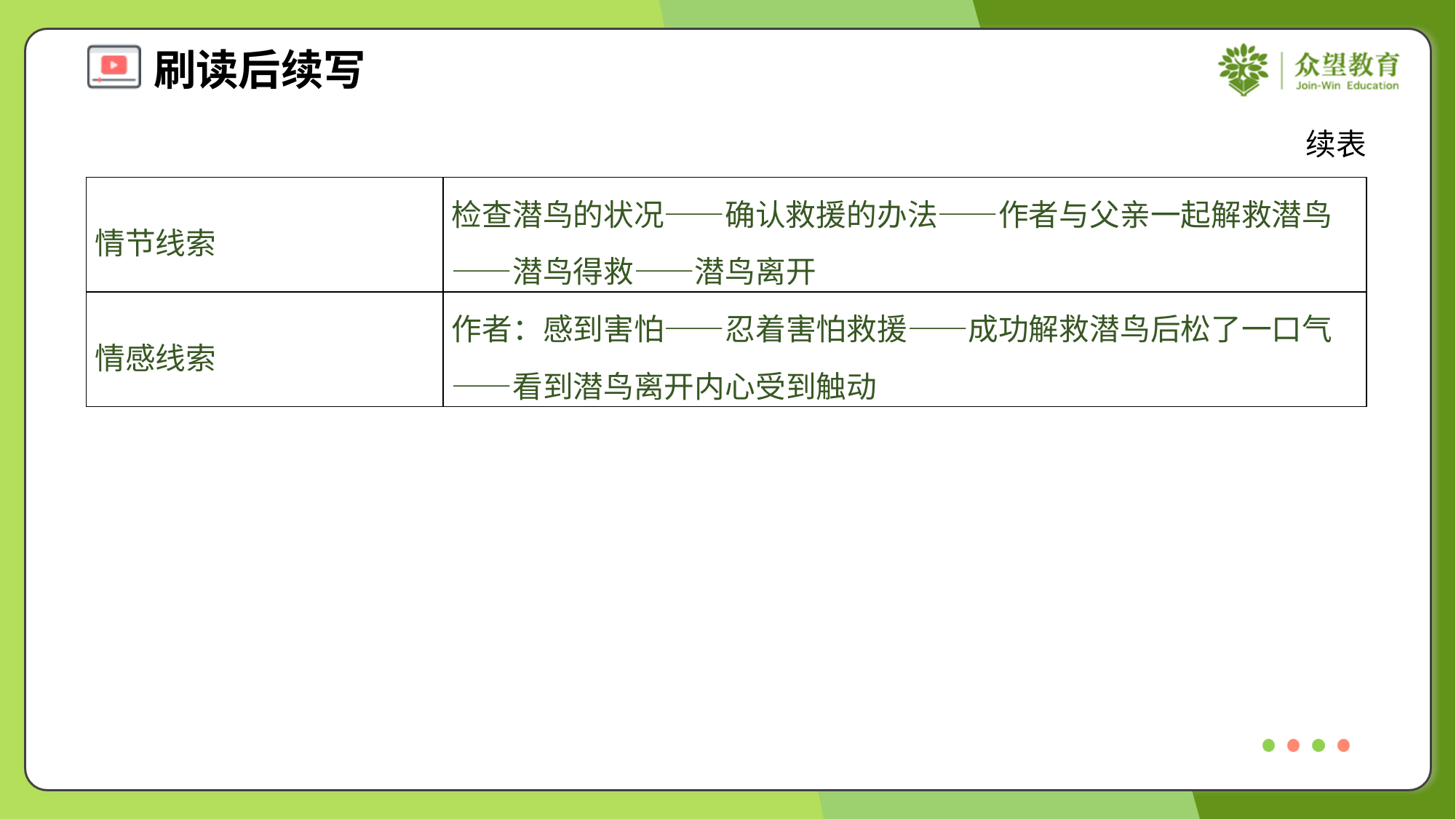

续表
| 情节线索 | 检查潜鸟的状况——确认救援的办法——作者与父亲一起解救潜鸟——潜鸟得救——潜鸟离开 |
| --- | --- |
| 情感线索 | 作者：感到害怕——忍着害怕救援——成功解救潜鸟后松了一口气——看到潜鸟离开内心受到触动 |